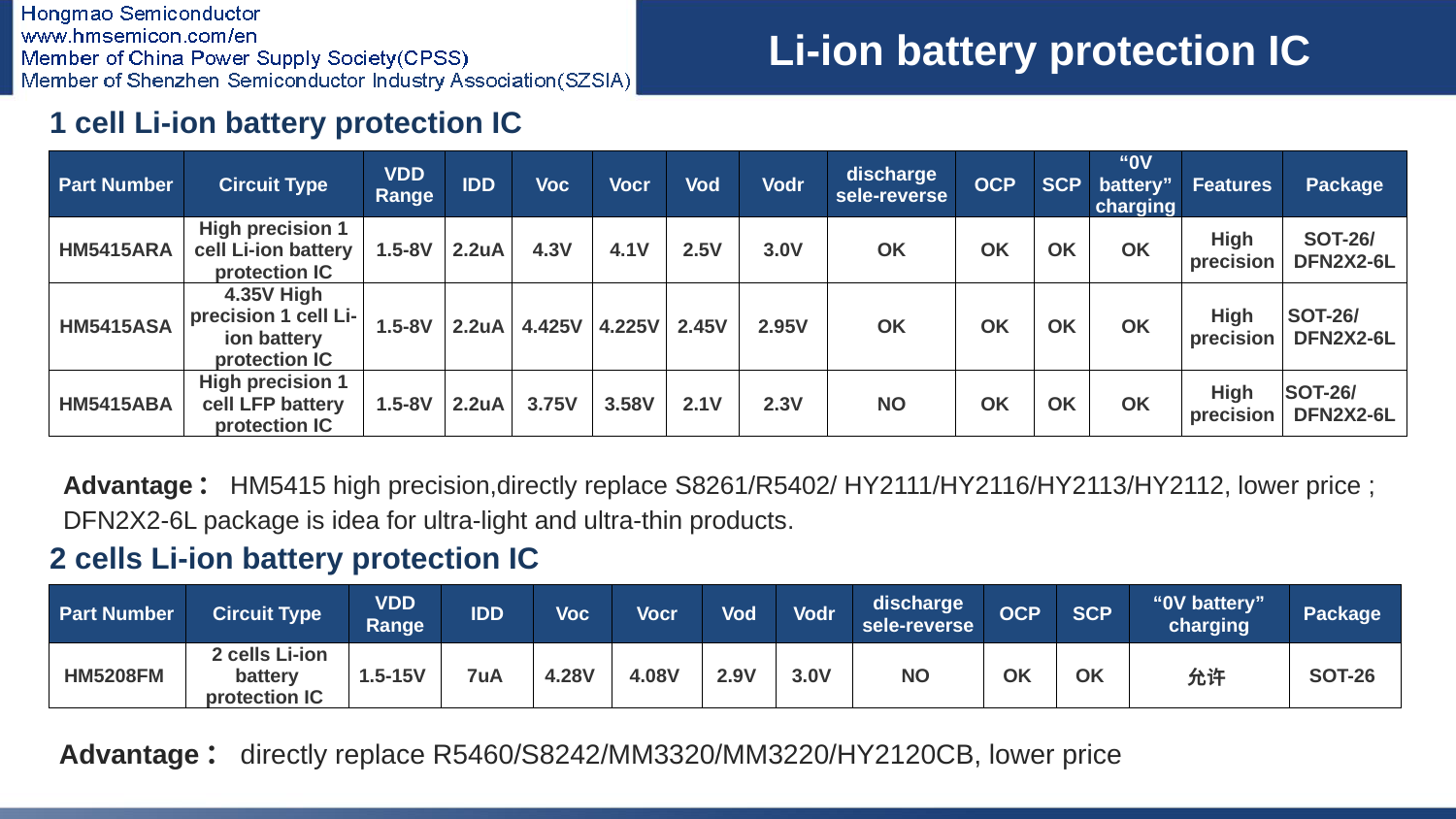

Li-ion battery protection IC

| 1 cell Li-ion battery protection IC |  |  |  |  |  |  |  |  |  |  |  |  |  |
| --- | --- | --- | --- | --- | --- | --- | --- | --- | --- | --- | --- | --- | --- |
| Part Number | Circuit Type | VDD Range | IDD | Voc | Vocr | Vod | Vodr | discharge sele-reverse | OCP | SCP | “0V battery” charging | Features | Package |
| HM5415ARA | High precision 1 cell Li-ion battery protection IC | 1.5-8V | 2.2uA | 4.3V | 4.1V | 2.5V | 3.0V | OK | OK | OK | OK | High precision | SOT-26/ DFN2X2-6L |
| HM5415ASA | 4.35V High precision 1 cell Li-ion battery protection IC | 1.5-8V | 2.2uA | 4.425V | 4.225V | 2.45V | 2.95V | OK | OK | OK | OK | High precision | SOT-26/ DFN2X2-6L |
| HM5415ABA | High precision 1 cell LFP battery protection IC | 1.5-8V | 2.2uA | 3.75V | 3.58V | 2.1V | 2.3V | NO | OK | OK | OK | High precision | SOT-26/ DFN2X2-6L |
# 锂电保护IC
Advantage：HM5415 high precision,directly replace S8261/R5402/ HY2111/HY2116/HY2113/HY2112, lower price ;
DFN2X2-6L package is idea for ultra-light and ultra-thin products.
| 2 cells Li-ion battery protection IC |  |  |  |  |  |  |  |  |  |  |  |  |
| --- | --- | --- | --- | --- | --- | --- | --- | --- | --- | --- | --- | --- |
| Part Number | Circuit Type | VDD Range | IDD | Voc | Vocr | Vod | Vodr | discharge sele-reverse | OCP | SCP | “0V battery” charging | Package |
| HM5208FM | 2 cells Li-ion battery protection IC | 1.5-15V | 7uA | 4.28V | 4.08V | 2.9V | 3.0V | NO | OK | OK | 允许 | SOT-26 |

Advantage：directly replace R5460/S8242/MM3320/MM3220/HY2120CB, lower price